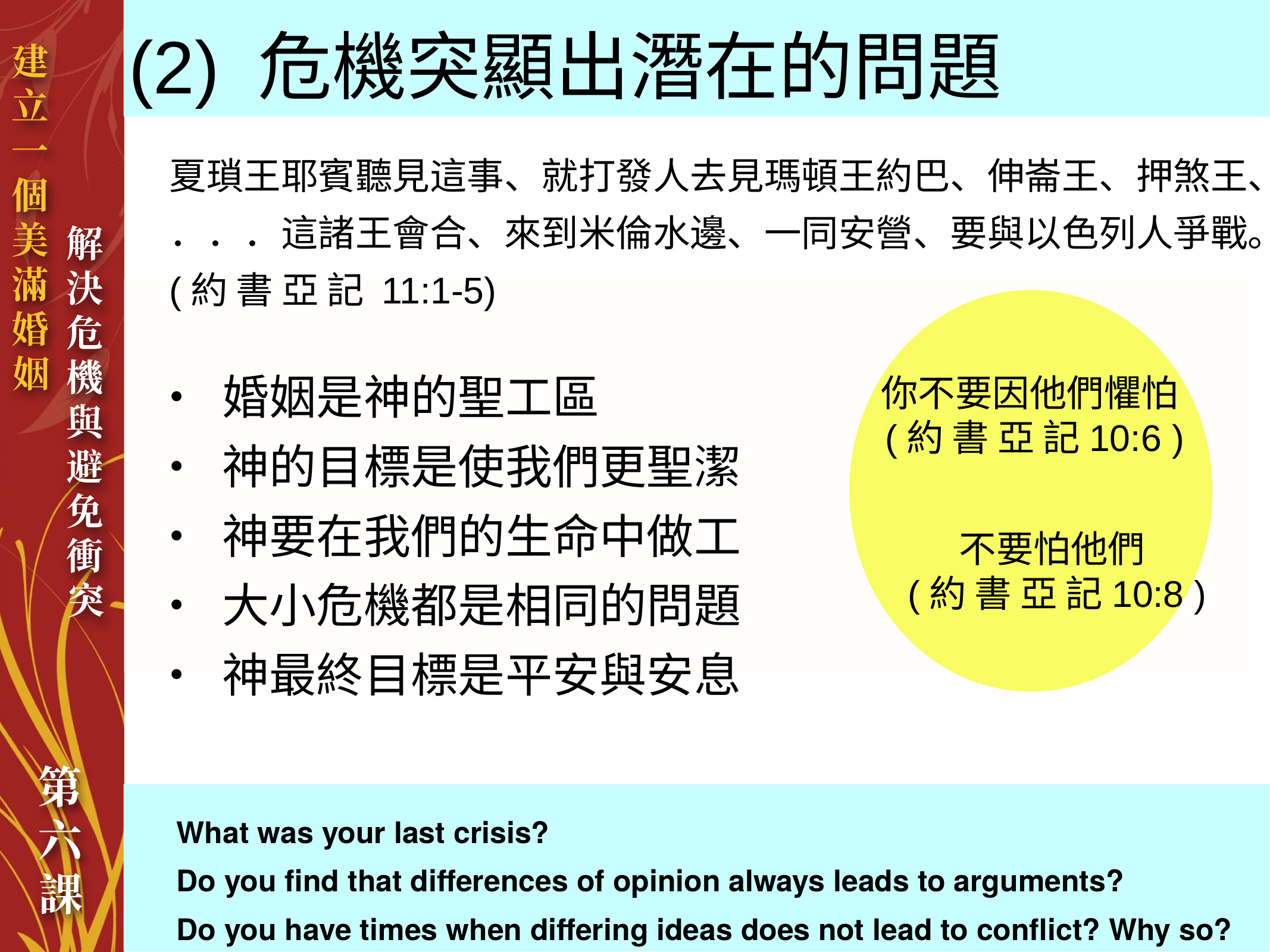

(2) 危機突顯出潛在的問題
夏瑣王耶賓聽見這事、就打發人去見瑪頓王約巴、伸崙王、押煞王、
．．．這諸王會合、來到米倫水邊、一同安營、要與以色列人爭戰。  (約 書 亞 記 11:1-5)

你不要因他們懼怕
 (約 書 亞 記10:6 )
不要怕他們
 (約 書 亞 記10:8 )
• 婚姻是神的聖工區
• 神的目標是使我們更聖潔
• 神要在我們的生命中做工
• 大小危機都是相同的問題
• 神最終目標是平安與安息

What was your last crisis?
Do you find that differences of opinion always leads to arguments?
Do you have times when differing ideas does not lead to conflict? Why so?